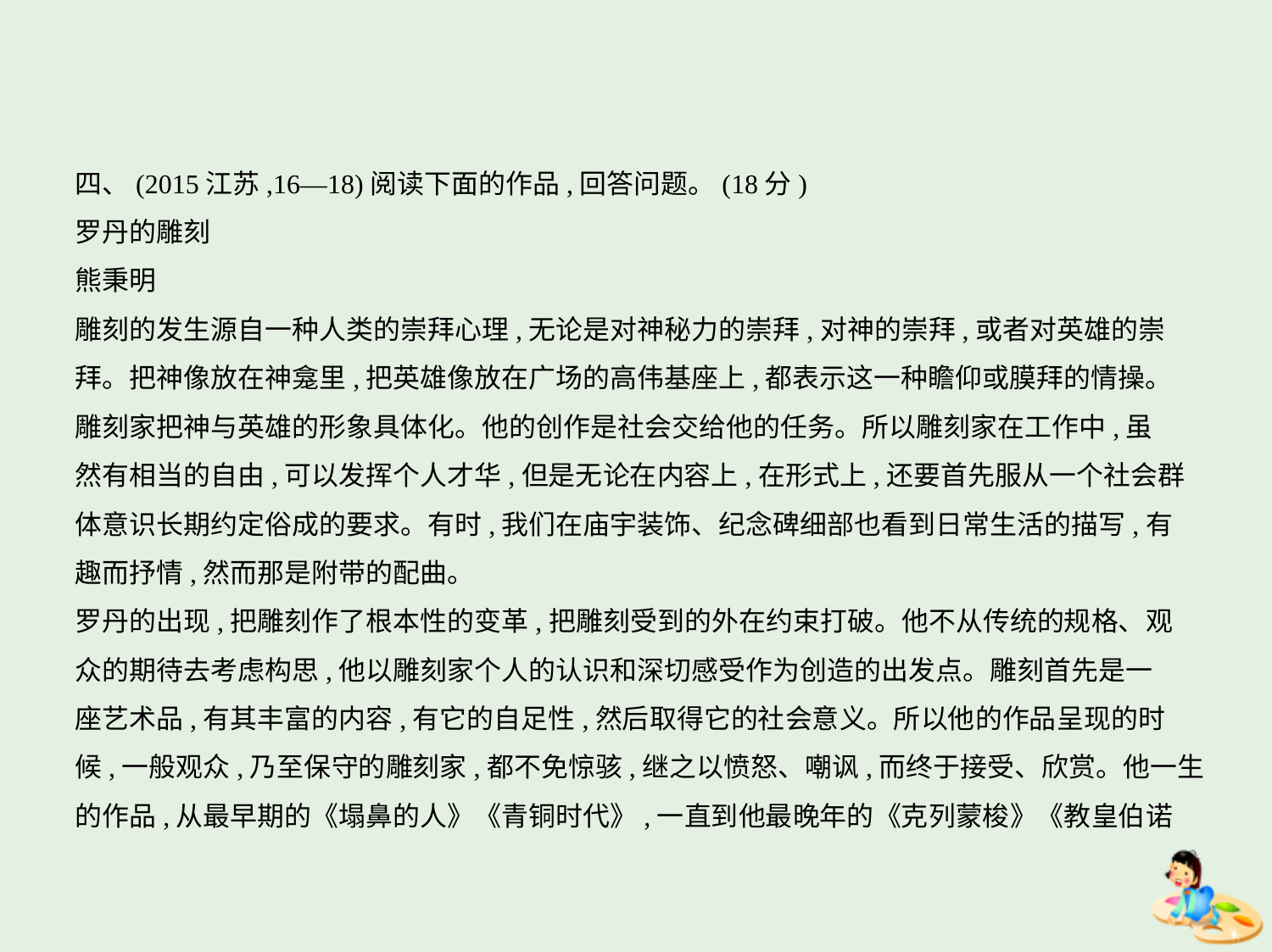

四、(2015江苏,16—18)阅读下面的作品,回答问题。(18分)
罗丹的雕刻
熊秉明
雕刻的发生源自一种人类的崇拜心理,无论是对神秘力的崇拜,对神的崇拜,或者对英雄的崇
拜。把神像放在神龛里,把英雄像放在广场的高伟基座上,都表示这一种瞻仰或膜拜的情操。
雕刻家把神与英雄的形象具体化。他的创作是社会交给他的任务。所以雕刻家在工作中,虽
然有相当的自由,可以发挥个人才华,但是无论在内容上,在形式上,还要首先服从一个社会群
体意识长期约定俗成的要求。有时,我们在庙宇装饰、纪念碑细部也看到日常生活的描写,有
趣而抒情,然而那是附带的配曲。
罗丹的出现,把雕刻作了根本性的变革,把雕刻受到的外在约束打破。他不从传统的规格、观
众的期待去考虑构思,他以雕刻家个人的认识和深切感受作为创造的出发点。雕刻首先是一
座艺术品,有其丰富的内容,有它的自足性,然后取得它的社会意义。所以他的作品呈现的时
候,一般观众,乃至保守的雕刻家,都不免惊骇,继之以愤怒、嘲讽,而终于接受、欣赏。他一生
的作品,从最早期的《塌鼻的人》《青铜时代》,一直到他最晚年的《克列蒙梭》《教皇伯诺